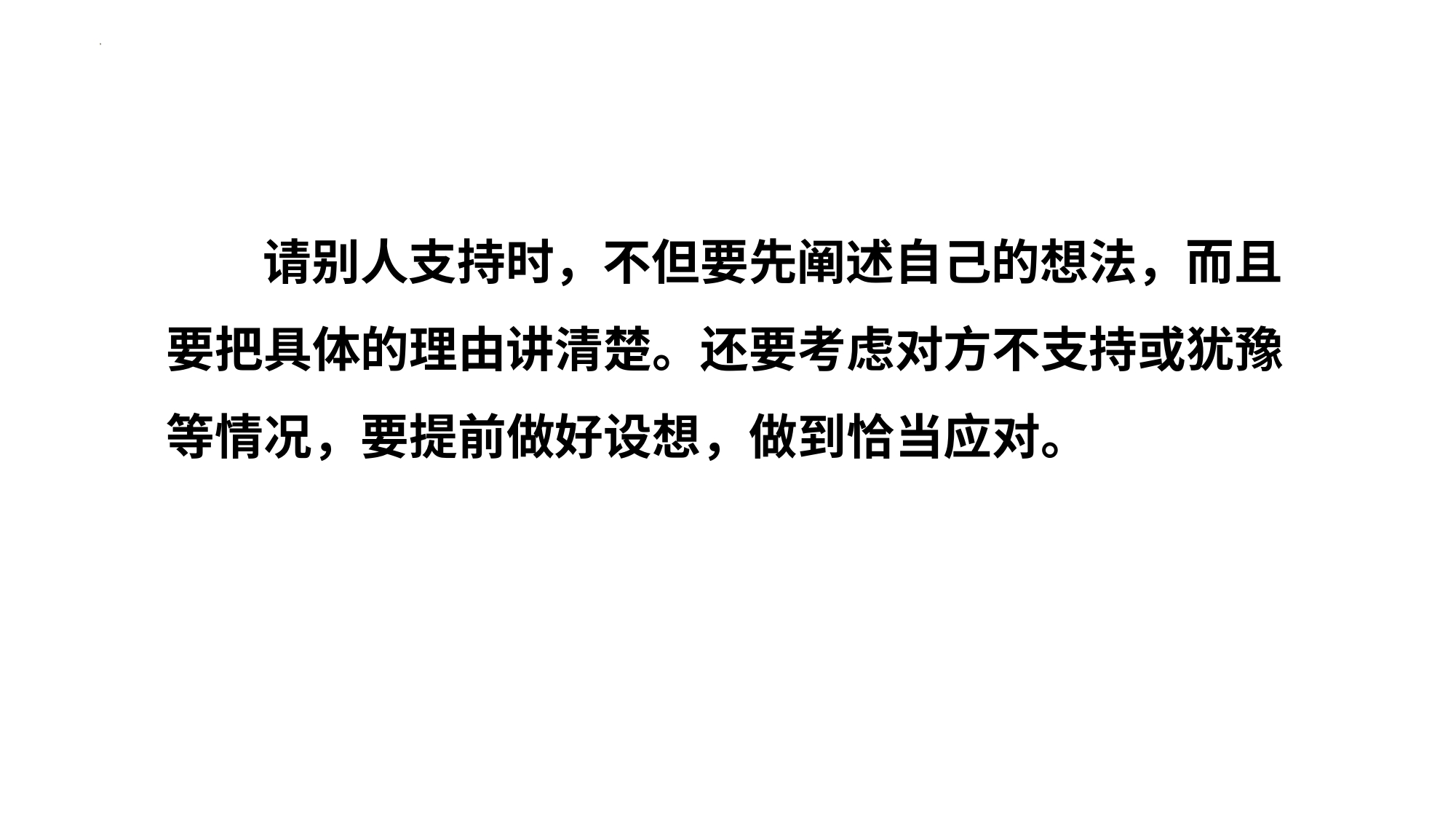

请别人支持时，不但要先阐述自己的想法，而且要把具体的理由讲清楚。还要考虑对方不支持或犹豫等情况，要提前做好设想，做到恰当应对。